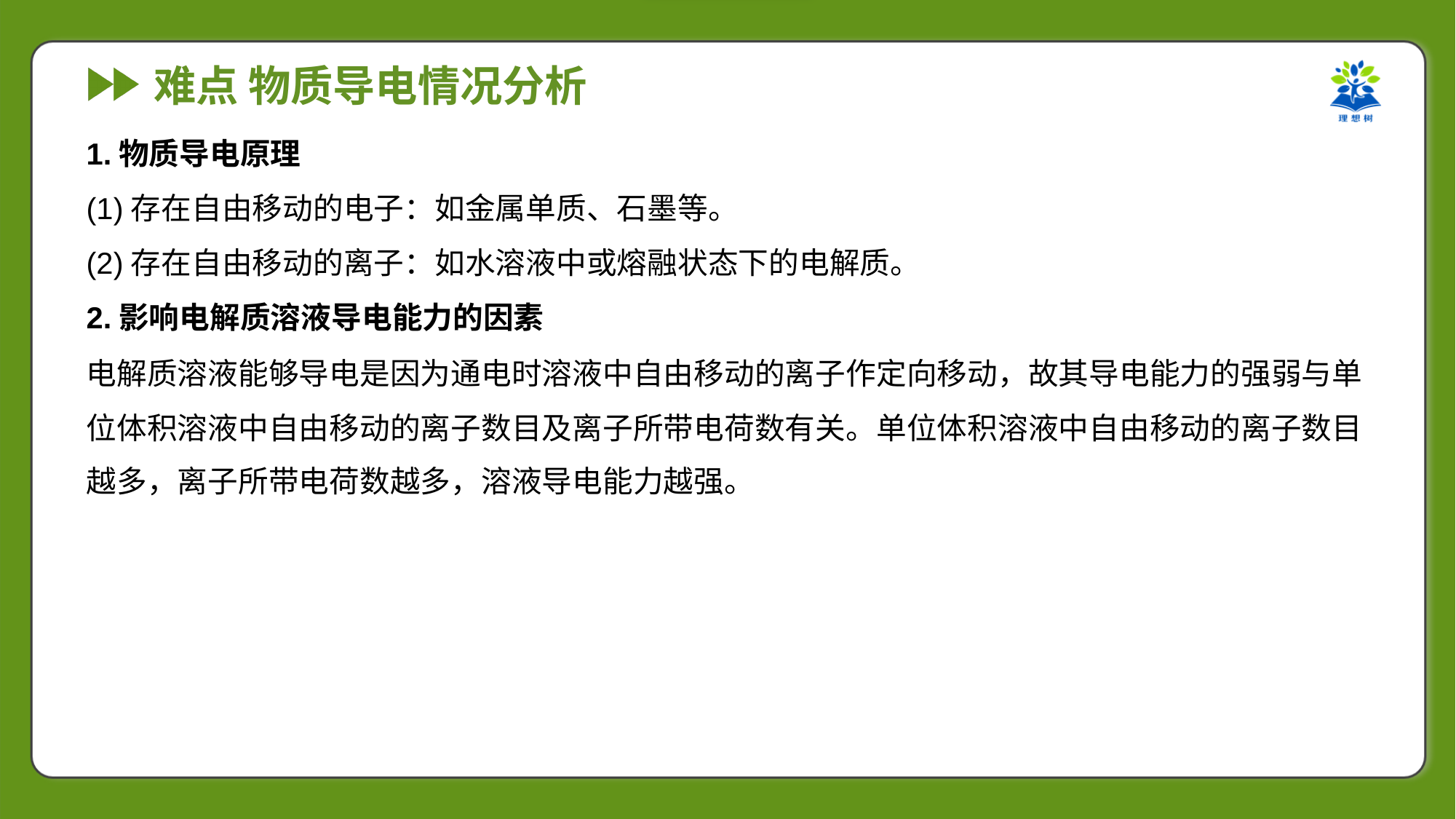

1.物质导电原理
(1)存在自由移动的电子：如金属单质、石墨等。
(2)存在自由移动的离子：如水溶液中或熔融状态下的电解质。
2.影响电解质溶液导电能力的因素
电解质溶液能够导电是因为通电时溶液中自由移动的离子作定向移动，故其导电能力的强弱与单
位体积溶液中自由移动的离子数目及离子所带电荷数有关。单位体积溶液中自由移动的离子数目
越多，离子所带电荷数越多，溶液导电能力越强。